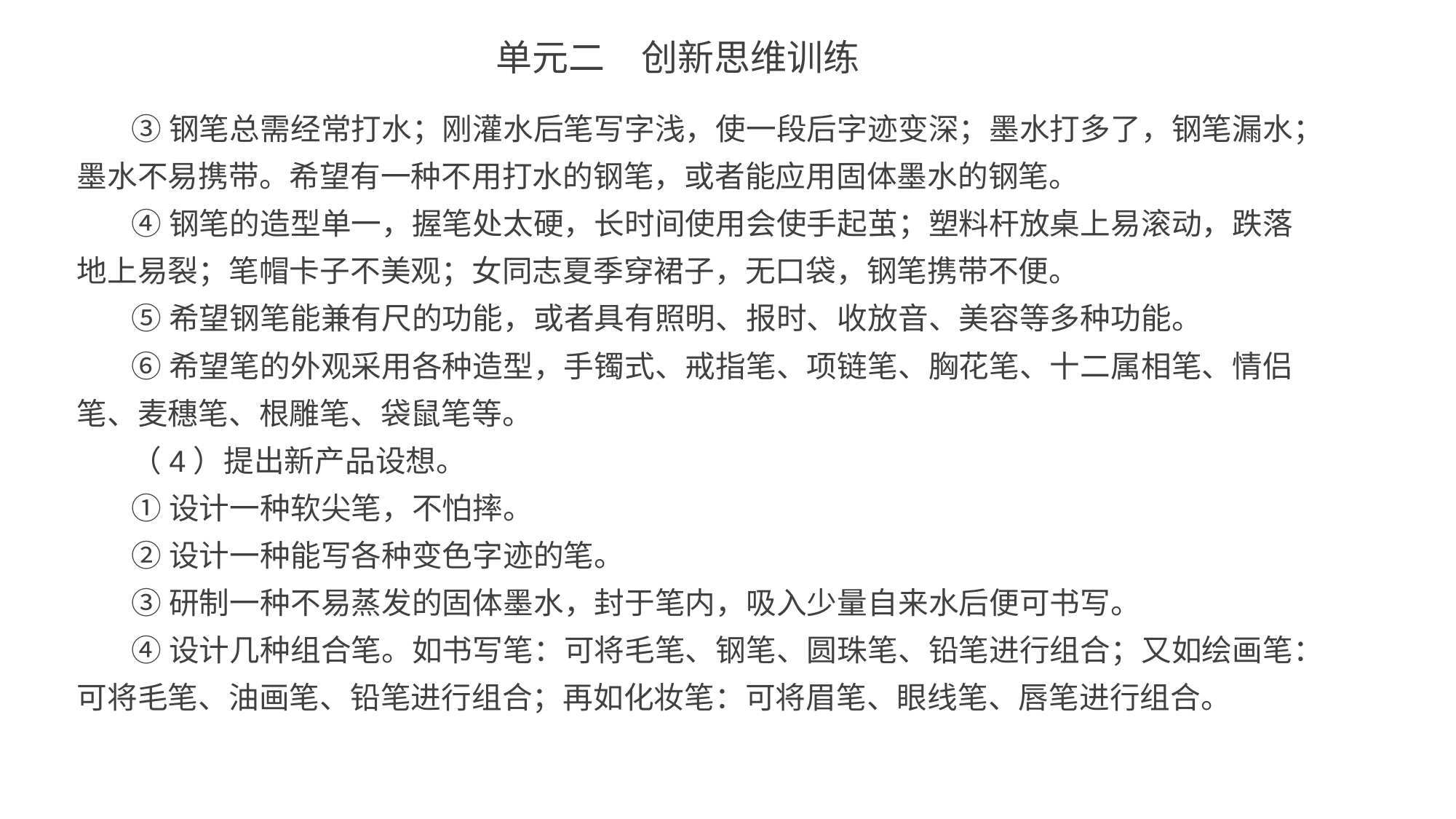

单元二　创新思维训练
③钢笔总需经常打水；刚灌水后笔写字浅，使一段后字迹变深；墨水打多了，钢笔漏水；墨水不易携带。希望有一种不用打水的钢笔，或者能应用固体墨水的钢笔。
④钢笔的造型单一，握笔处太硬，长时间使用会使手起茧；塑料杆放桌上易滚动，跌落地上易裂；笔帽卡子不美观；女同志夏季穿裙子，无口袋，钢笔携带不便。
⑤希望钢笔能兼有尺的功能，或者具有照明、报时、收放音、美容等多种功能。
⑥希望笔的外观采用各种造型，手镯式、戒指笔、项链笔、胸花笔、十二属相笔、情侣笔、麦穗笔、根雕笔、袋鼠笔等。
（4）提出新产品设想。
①设计一种软尖笔，不怕摔。
②设计一种能写各种变色字迹的笔。
③研制一种不易蒸发的固体墨水，封于笔内，吸入少量自来水后便可书写。
④设计几种组合笔。如书写笔：可将毛笔、钢笔、圆珠笔、铅笔进行组合；又如绘画笔：可将毛笔、油画笔、铅笔进行组合；再如化妆笔：可将眉笔、眼线笔、唇笔进行组合。